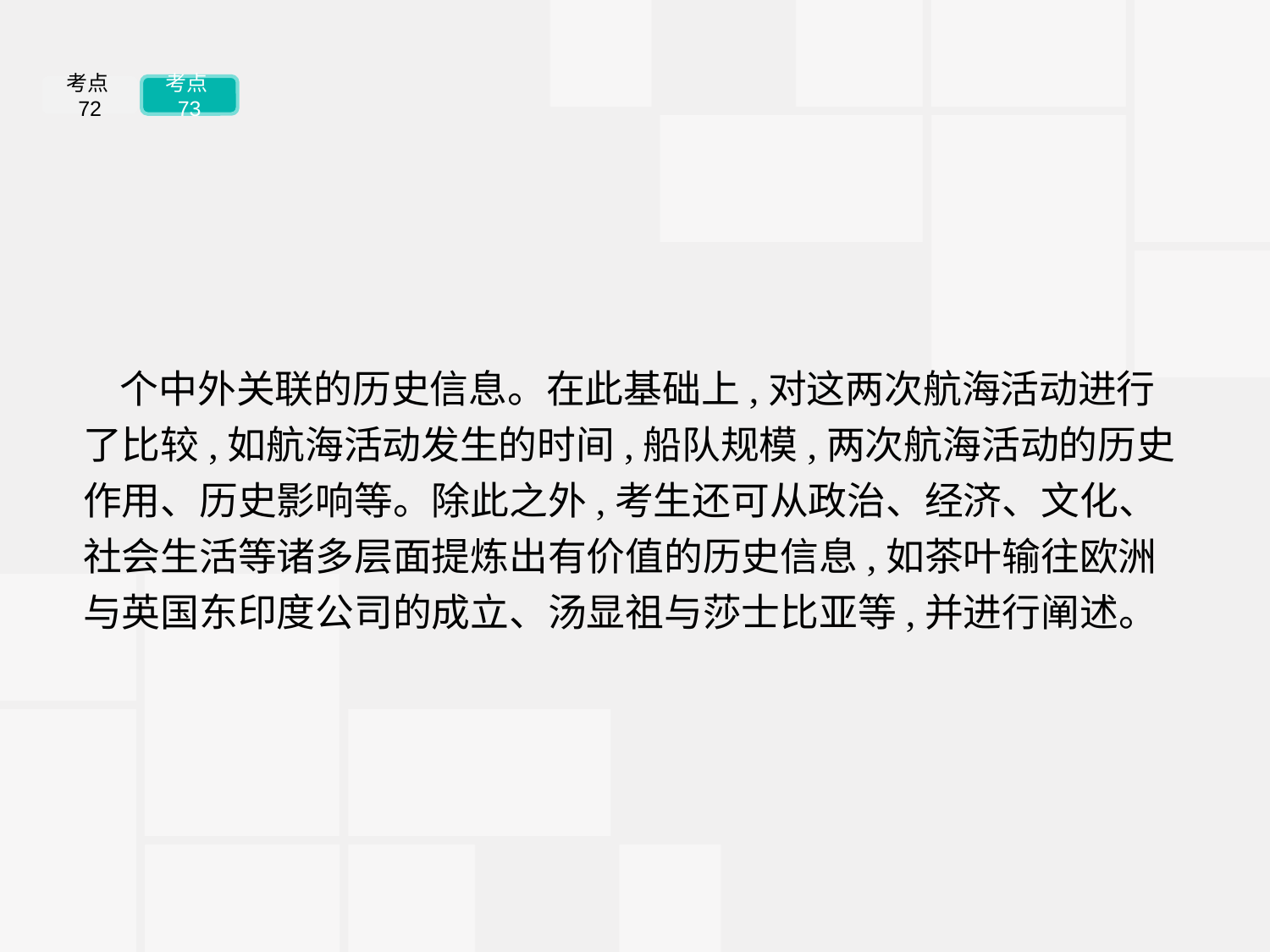

考点72
考点73
个中外关联的历史信息。在此基础上,对这两次航海活动进行了比较,如航海活动发生的时间,船队规模,两次航海活动的历史作用、历史影响等。除此之外,考生还可从政治、经济、文化、社会生活等诸多层面提炼出有价值的历史信息,如茶叶输往欧洲与英国东印度公司的成立、汤显祖与莎士比亚等,并进行阐述。